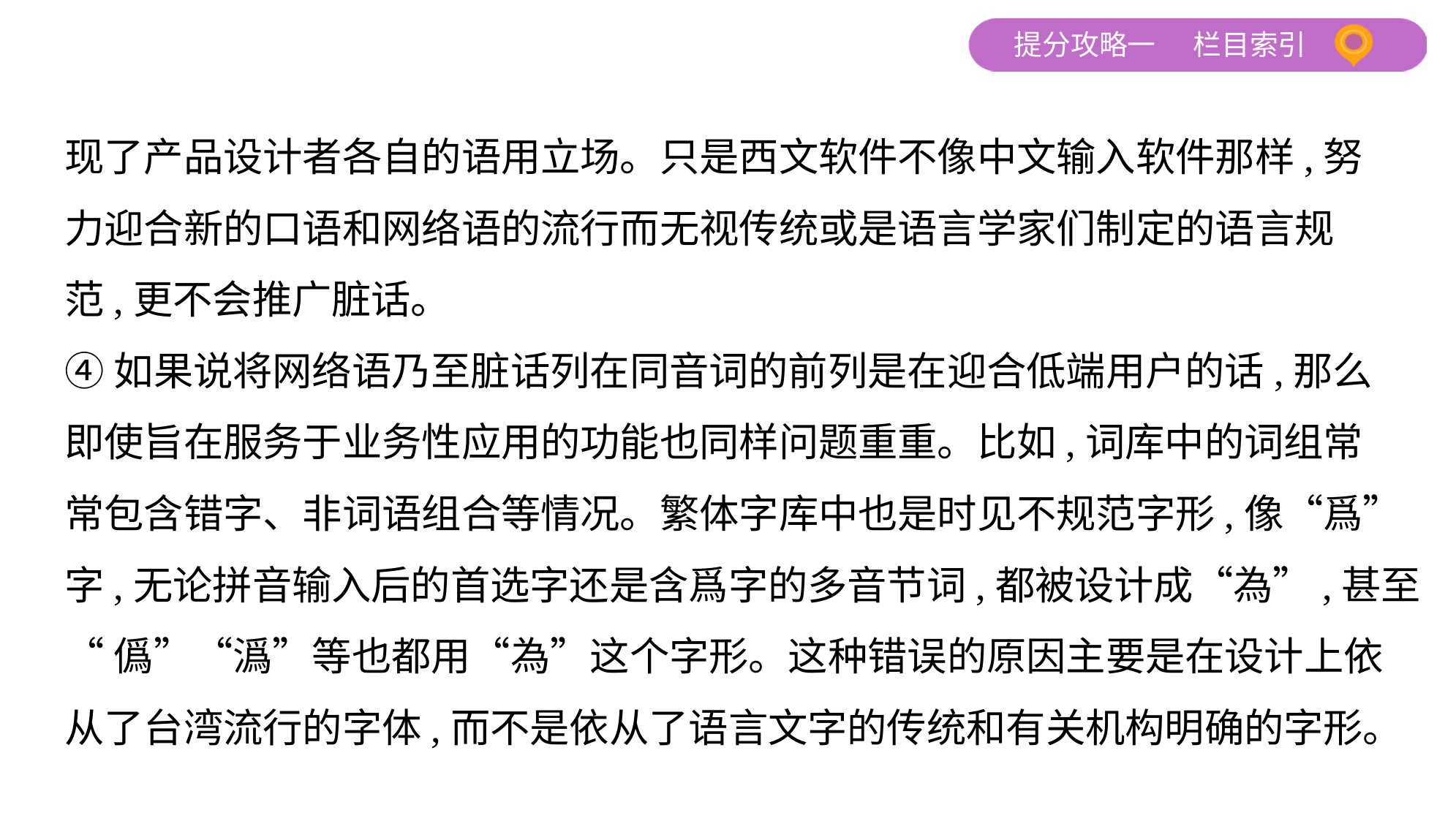

现了产品设计者各自的语用立场。只是西文软件不像中文输入软件那样,努
力迎合新的口语和网络语的流行而无视传统或是语言学家们制定的语言规
范,更不会推广脏话。
④如果说将网络语乃至脏话列在同音词的前列是在迎合低端用户的话,那么
即使旨在服务于业务性应用的功能也同样问题重重。比如,词库中的词组常
常包含错字、非词语组合等情况。繁体字库中也是时见不规范字形,像“爲”字,无论拼音输入后的首选字还是含爲字的多音节词,都被设计成“為”,甚至
“僞”“潙”等也都用“為”这个字形。这种错误的原因主要是在设计上依
从了台湾流行的字体,而不是依从了语言文字的传统和有关机构明确的字形。